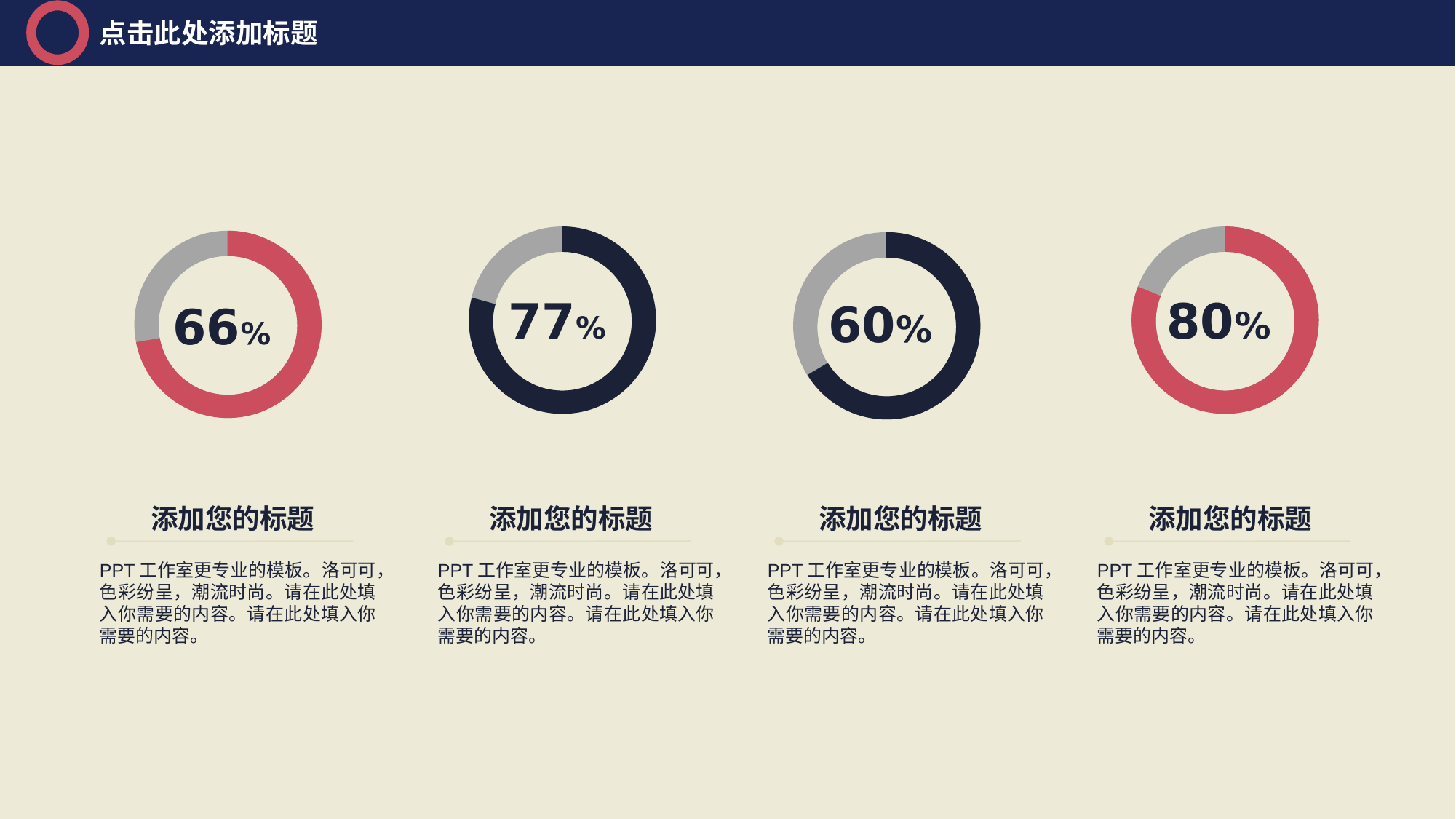

点击此处添加标题

77%

80%

66%

60%
添加您的标题
PPT工作室更专业的模板。洛可可，色彩纷呈，潮流时尚。请在此处填入你需要的内容。请在此处填入你需要的内容。

添加您的标题
PPT工作室更专业的模板。洛可可，色彩纷呈，潮流时尚。请在此处填入你需要的内容。请在此处填入你需要的内容。

添加您的标题
PPT工作室更专业的模板。洛可可，色彩纷呈，潮流时尚。请在此处填入你需要的内容。请在此处填入你需要的内容。

添加您的标题
PPT工作室更专业的模板。洛可可，色彩纷呈，潮流时尚。请在此处填入你需要的内容。请在此处填入你需要的内容。